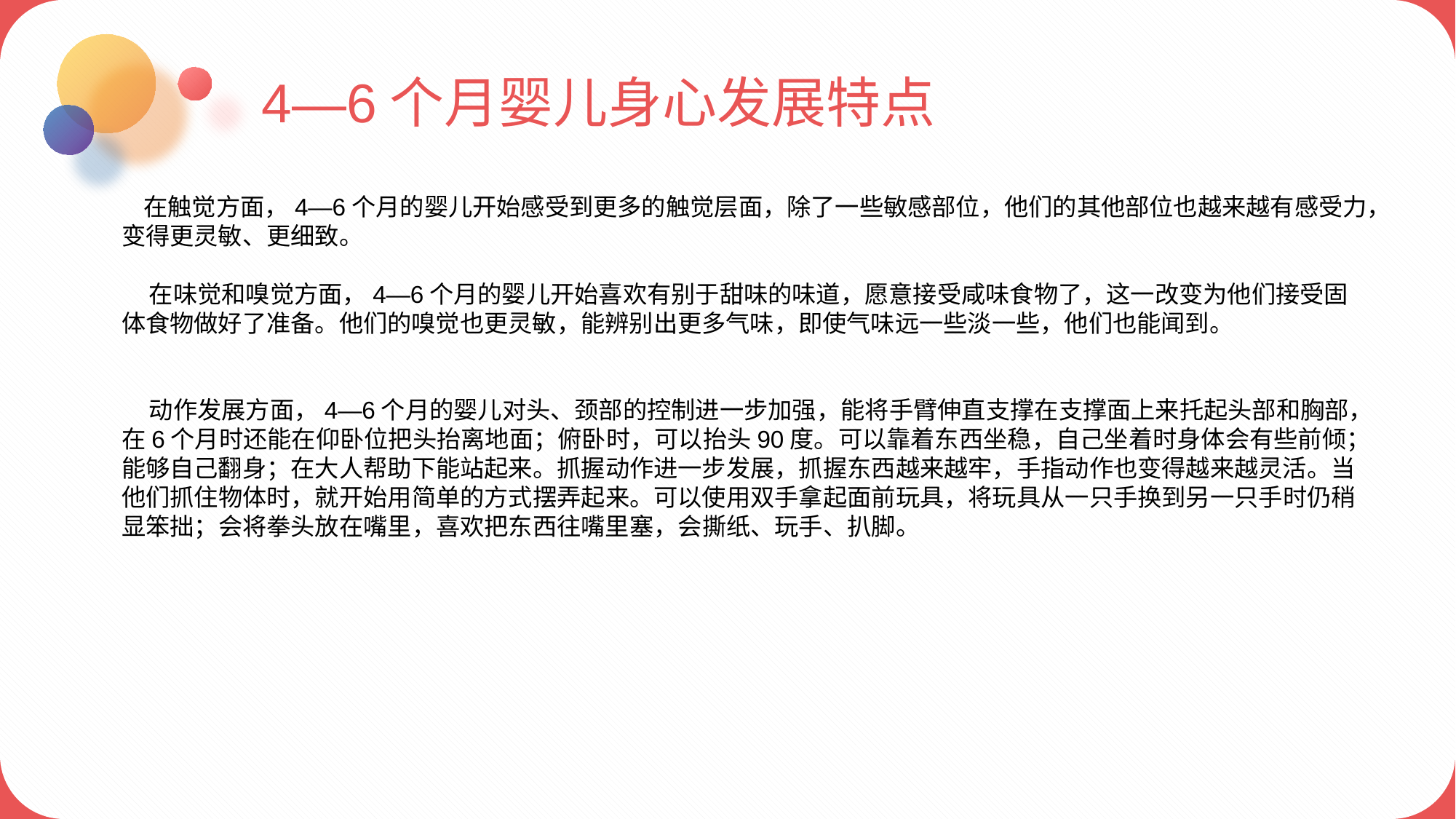

4—6个月婴儿身心发展特点
   在触觉方面，4—6个月的婴儿开始感受到更多的触觉层面，除了一些敏感部位，他们的其他部位也越来越有感受力，变得更灵敏、更细致。

    在味觉和嗅觉方面，4—6个月的婴儿开始喜欢有别于甜味的味道，愿意接受咸味食物了，这一改变为他们接受固体食物做好了准备。他们的嗅觉也更灵敏，能辨别出更多气味，即使气味远一些淡一些，他们也能闻到。

    动作发展方面，4—6个月的婴儿对头、颈部的控制进一步加强，能将手臂伸直支撑在支撑面上来托起头部和胸部，在6个月时还能在仰卧位把头抬离地面；俯卧时，可以抬头90度。可以靠着东西坐稳，自己坐着时身体会有些前倾；能够自己翻身；在大人帮助下能站起来。抓握动作进一步发展，抓握东西越来越牢，手指动作也变得越来越灵活。当他们抓住物体时，就开始用简单的方式摆弄起来。可以使用双手拿起面前玩具，将玩具从一只手换到另一只手时仍稍显笨拙；会将拳头放在嘴里，喜欢把东西往嘴里塞，会撕纸、玩手、扒脚。